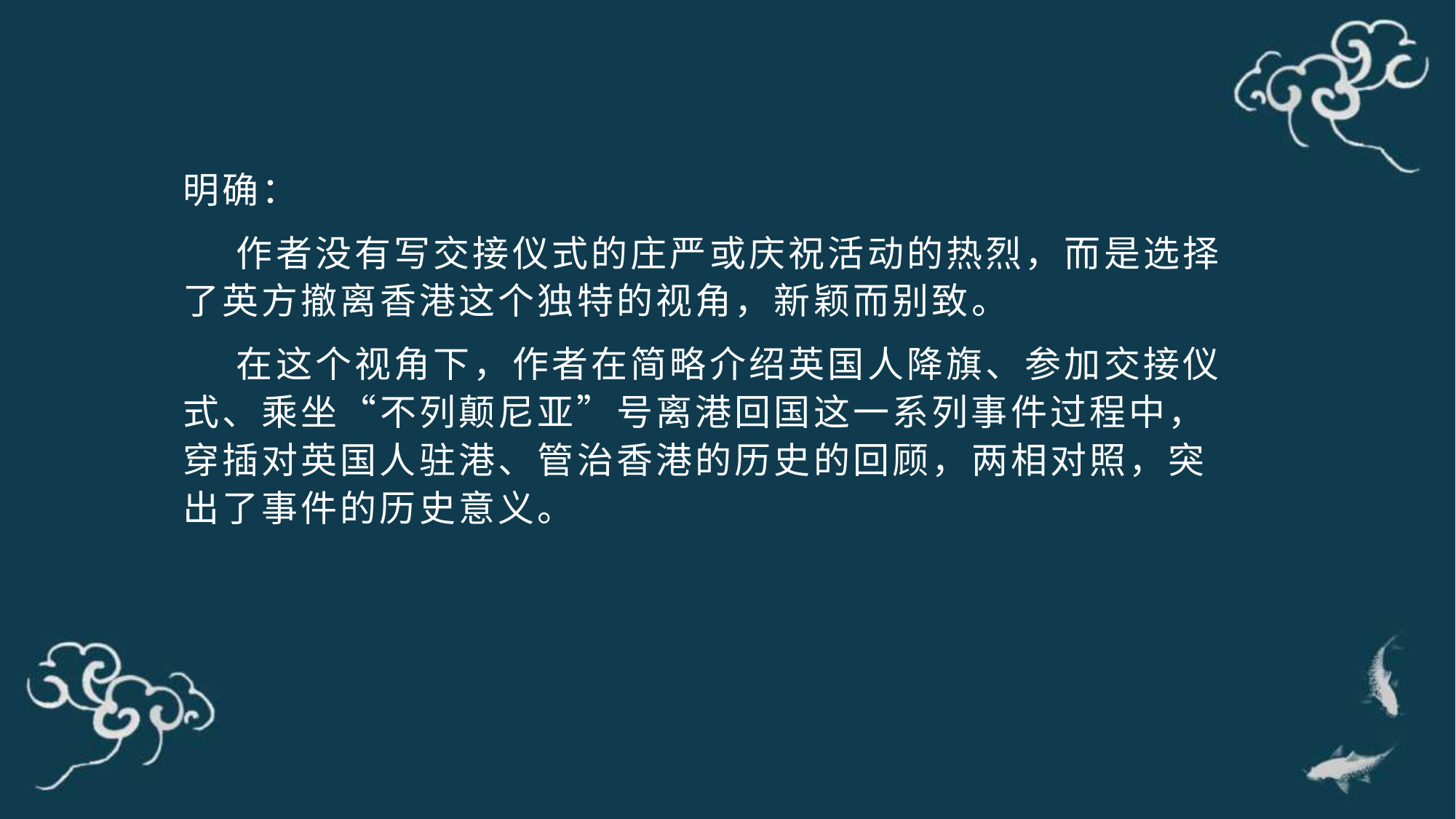

明确：
    作者没有写交接仪式的庄严或庆祝活动的热烈，而是选择了英方撤离香港这个独特的视角，新颖而别致。
    在这个视角下，作者在简略介绍英国人降旗、参加交接仪式、乘坐“不列颠尼亚”号离港回国这一系列事件过程中，穿插对英国人驻港、管治香港的历史的回顾，两相对照，突出了事件的历史意义。